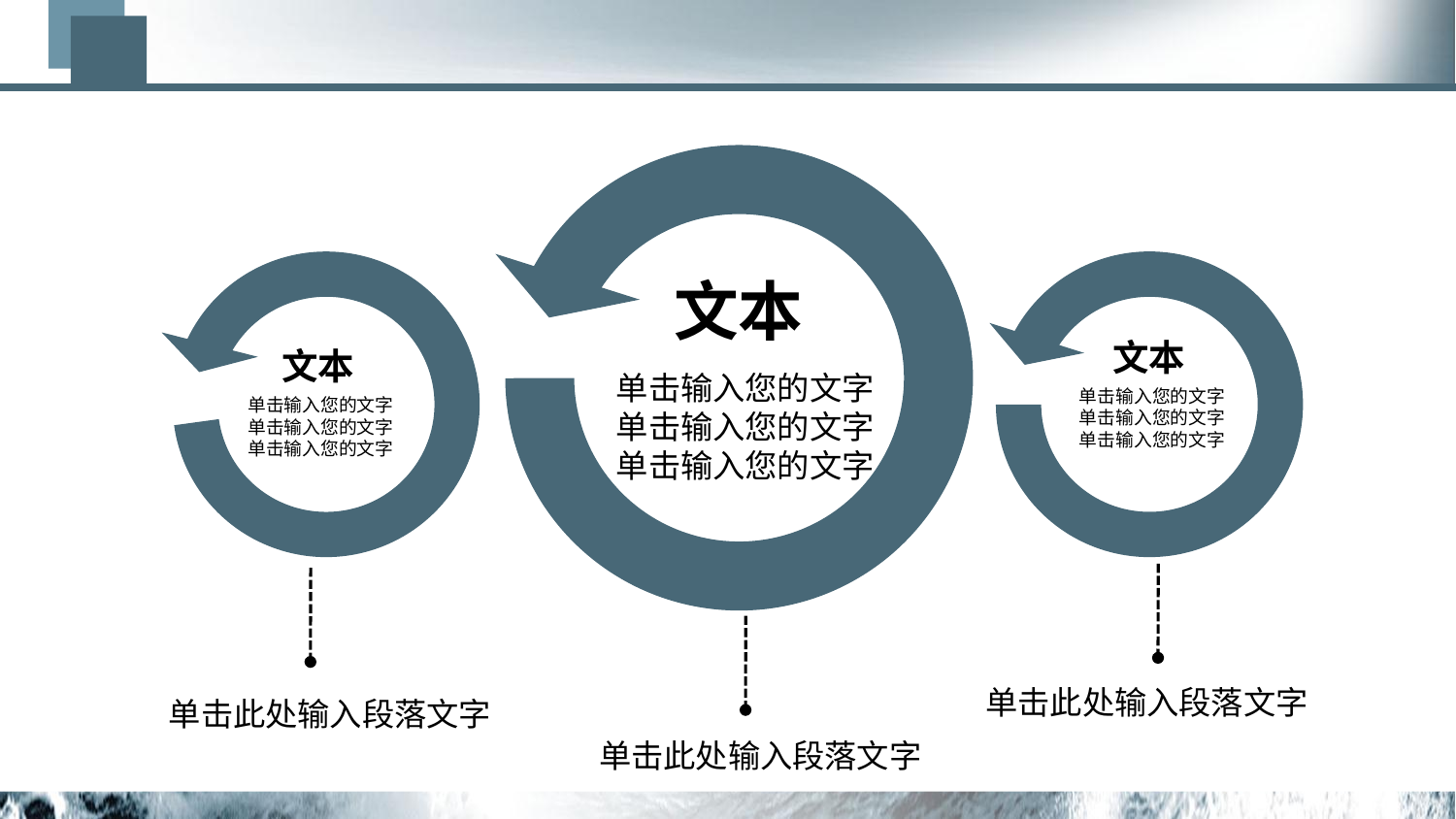

文本
文本
文本
单击输入您的文字
单击输入您的文字
单击输入您的文字

单击输入您的文字
单击输入您的文字
单击输入您的文字

单击输入您的文字
单击输入您的文字
单击输入您的文字

单击此处输入段落文字
单击此处输入段落文字
单击此处输入段落文字